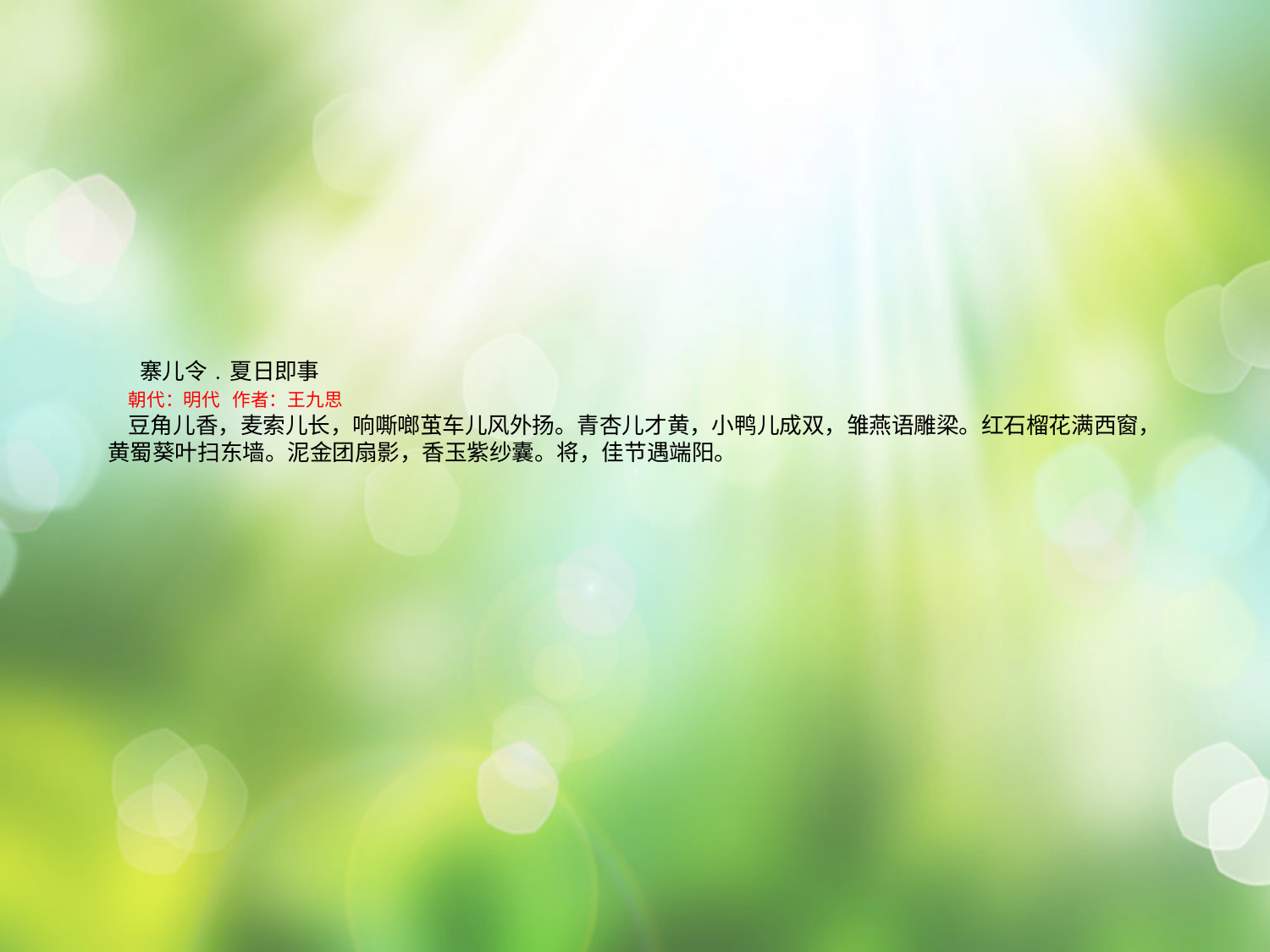

# 寨儿令﹒夏日即事 朝代：明代   作者：王九思 豆角儿香，麦索儿长，响嘶啷茧车儿风外扬。青杏儿才黄，小鸭儿成双，雏燕语雕梁。红石榴花满西窗，黄蜀葵叶扫东墙。泥金团扇影，香玉紫纱囊。将，佳节遇端阳。